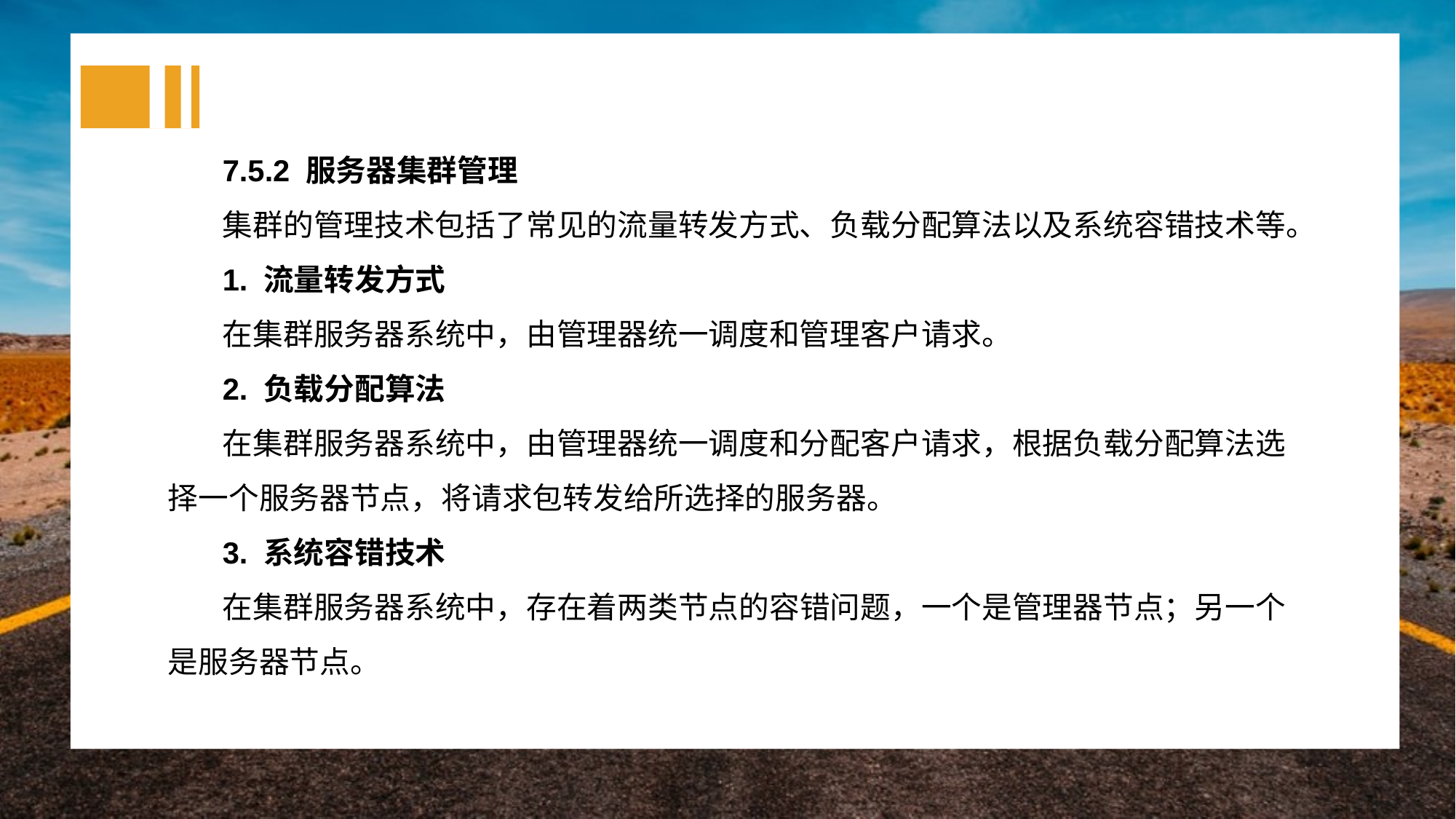

7.5.2 服务器集群管理
集群的管理技术包括了常见的流量转发方式、负载分配算法以及系统容错技术等。
1. 流量转发方式
在集群服务器系统中，由管理器统一调度和管理客户请求。
2. 负载分配算法
在集群服务器系统中，由管理器统一调度和分配客户请求，根据负载分配算法选择一个服务器节点，将请求包转发给所选择的服务器。
3. 系统容错技术
在集群服务器系统中，存在着两类节点的容错问题，一个是管理器节点；另一个是服务器节点。